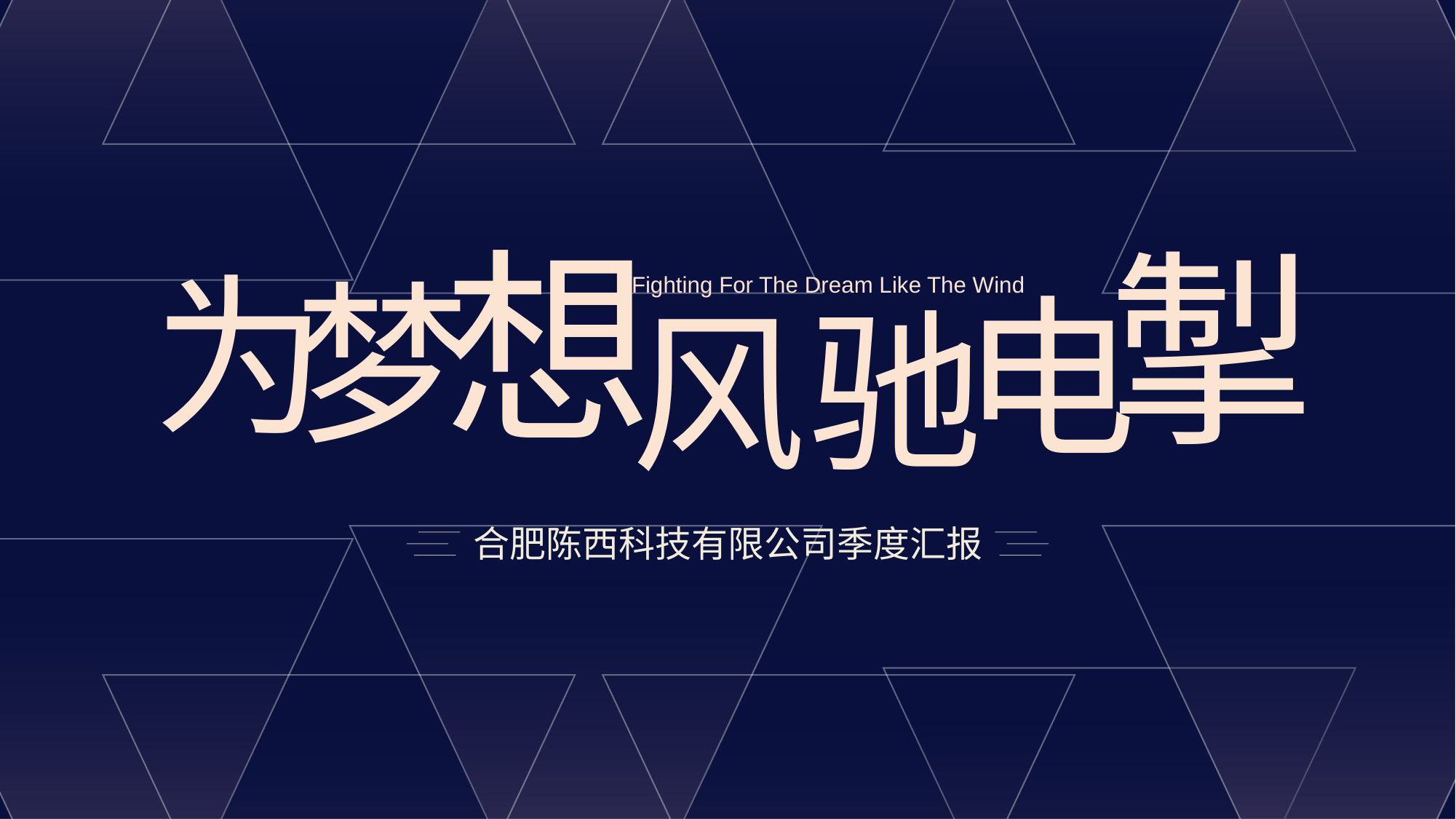

想
掣
为
梦
电
Fighting For The Dream Like The Wind
驰
风
合肥陈西科技有限公司季度汇报